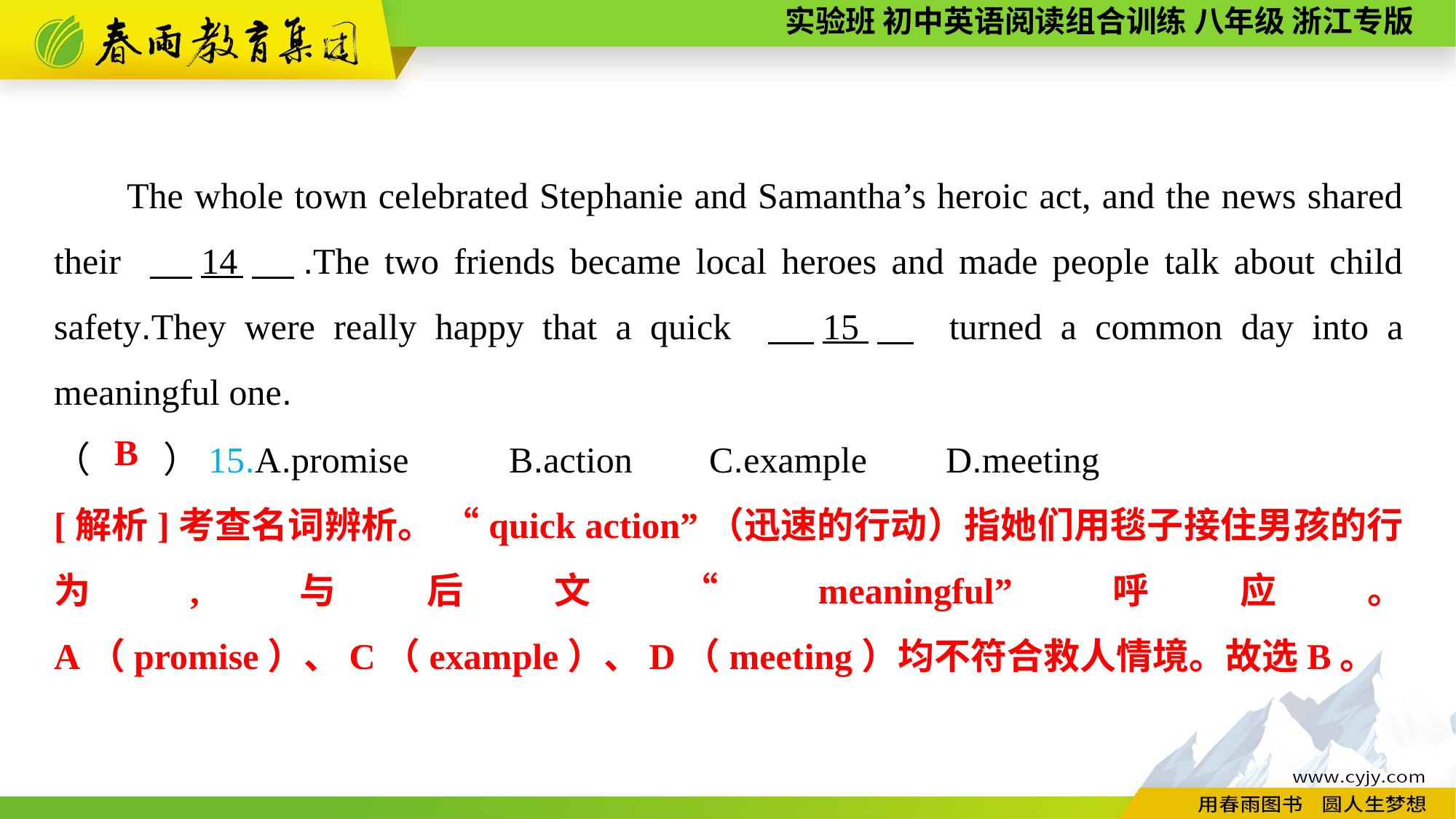

The whole town celebrated Stephanie and Samantha’s heroic act, and the news shared their 　14　.The two friends became local heroes and made people talk about child safety.They were really happy that a quick 　15　 turned a common day into a meaningful one.
（　　）15.A.promise	  B.action	C.example	  D.meeting
B
[解析]考查名词辨析。 “quick action”（迅速的行动）指她们用毯子接住男孩的行为,与后文“meaningful”呼应。 A（promise）、C（example）、D（meeting）均不符合救人情境。故选B。